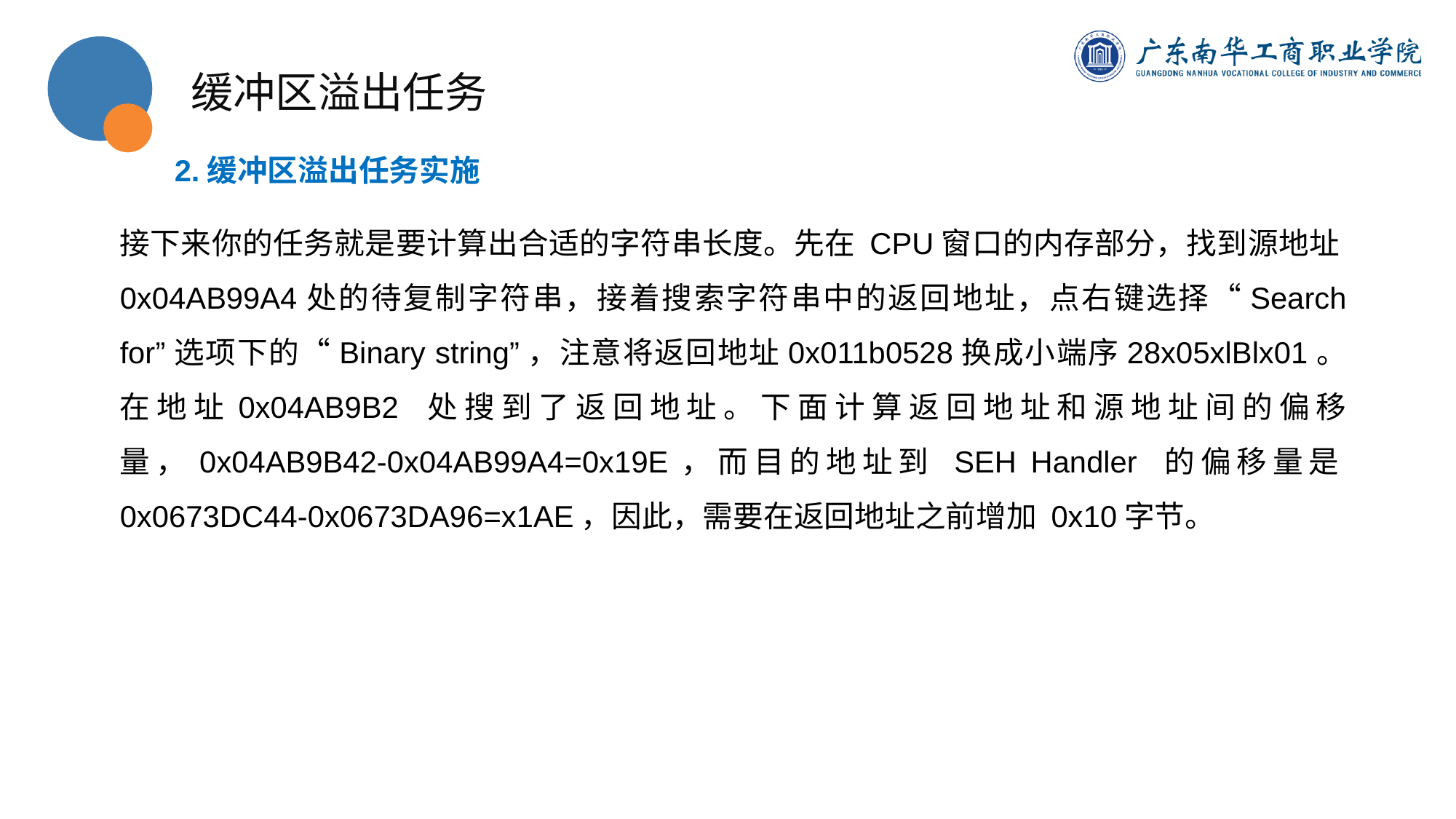

缓冲区溢出任务

2.缓冲区溢出任务实施
接下来你的任务就是要计算出合适的字符串长度。先在 CPU窗口的内存部分，找到源地址0x04AB99A4处的待复制字符串，接着搜索字符串中的返回地址，点右键选择“Search for”选项下的“Binary string”，注意将返回地址0x011b0528换成小端序28x05xlBlx01。在地址0x04AB9B2 处搜到了返回地址。下面计算返回地址和源地址间的偏移量，0x04AB9B42-0x04AB99A4=0x19E，而目的地址到 SEH Handler 的偏移量是0x0673DC44-0x0673DA96=x1AE，因此，需要在返回地址之前增加 0x10字节。